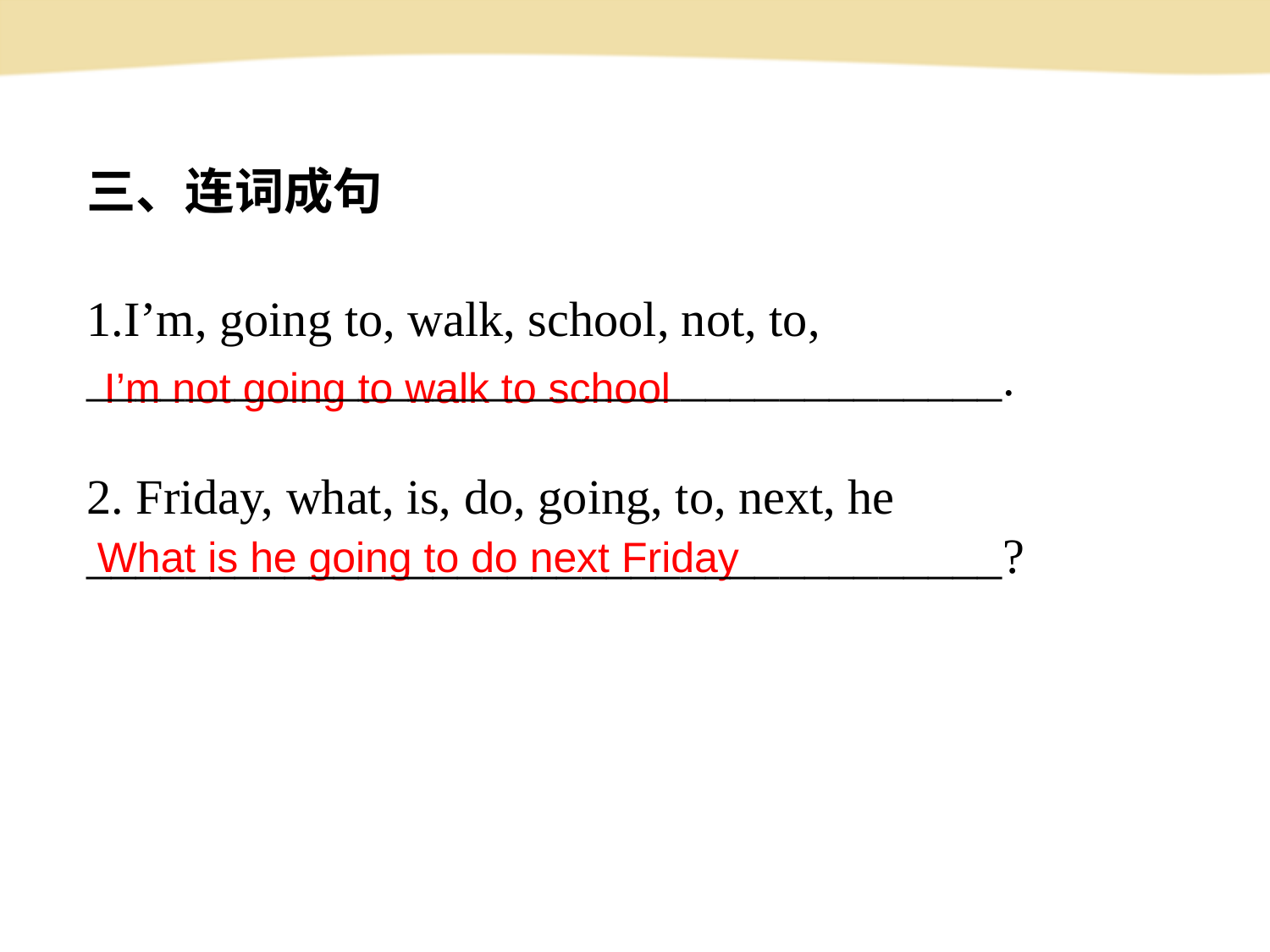

三、连词成句
1.I’m, going to, walk, school, not, to,
_____________________________________.
2. Friday, what, is, do, going, to, next, he
_____________________________________?
I’m not going to walk to school
What is he going to do next Friday